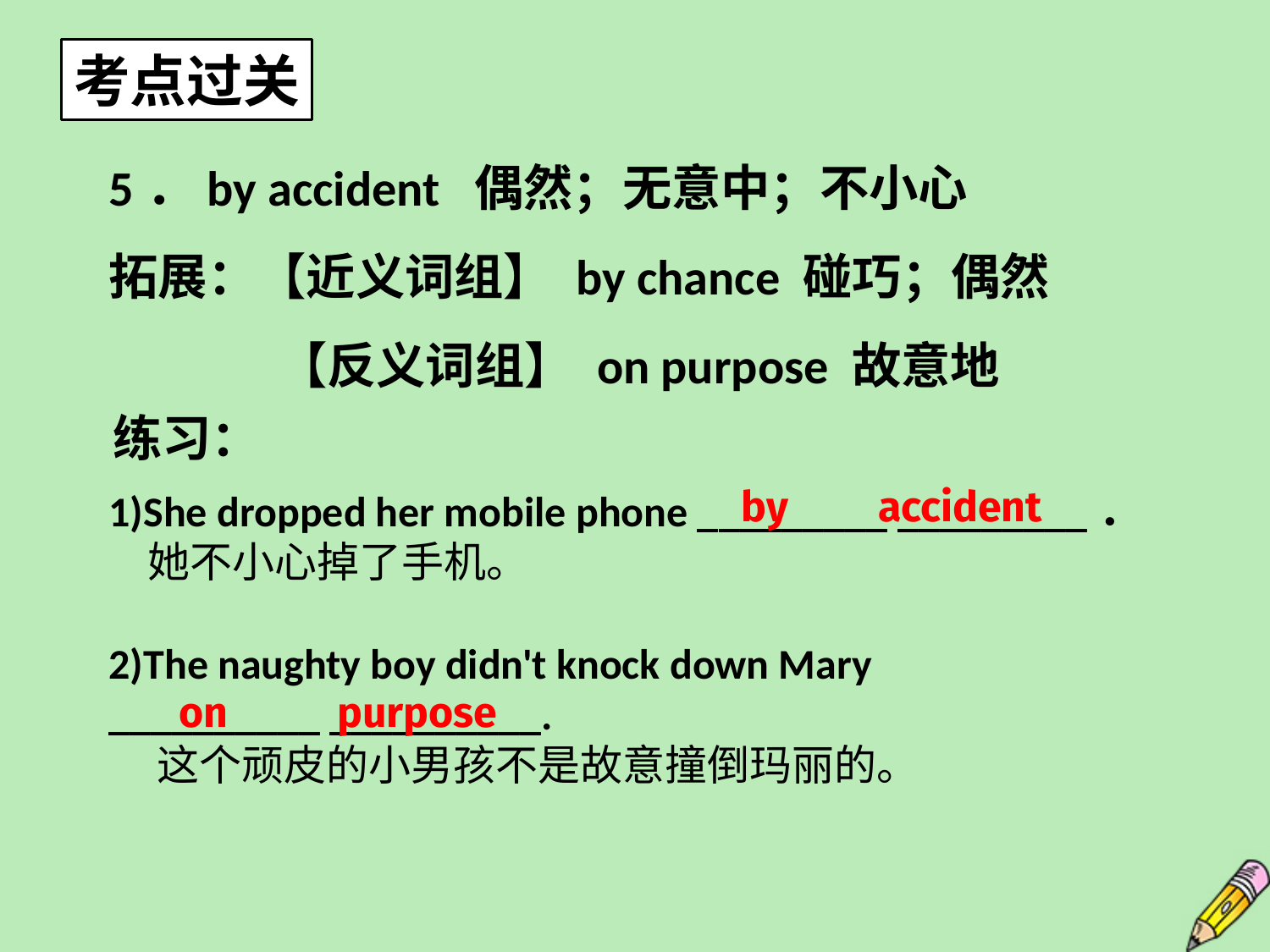

考点过关
5．by accident  偶然；无意中；不小心
拓展：【近义词组】 by chance 碰巧；偶然
              【反义词组】 on purpose 故意地
练习：
by         accident
1)She dropped her mobile phone _________ _________．
   她不小心掉了手机。

2)The naughty boy didn't knock down Mary
__________ __________.
    这个顽皮的小男孩不是故意撞倒玛丽的。
on           purpose
8